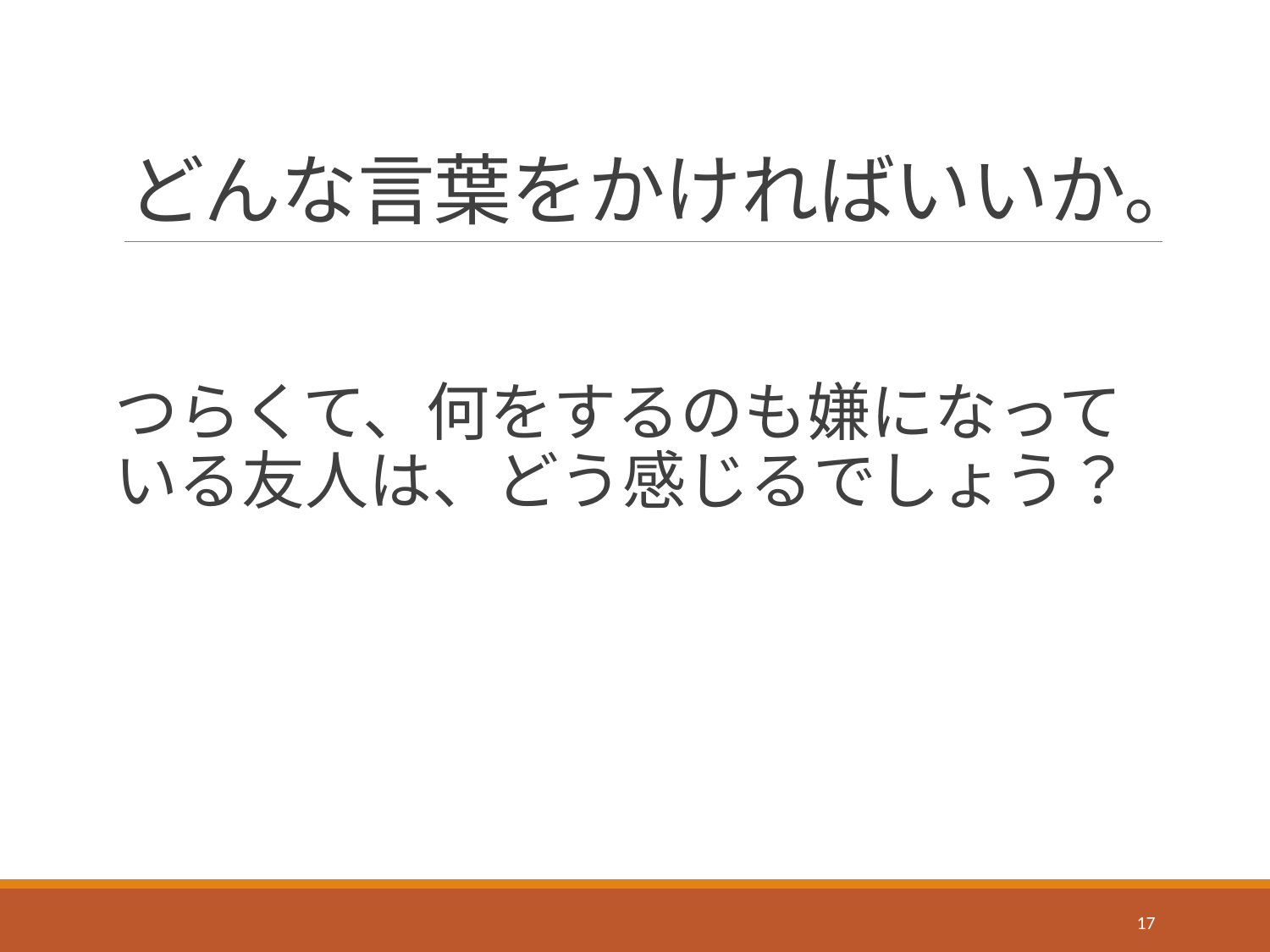

# どんな言葉をかければいいか。

つらくて、何をするのも嫌になっている友人は、どう感じるでしょう？
17